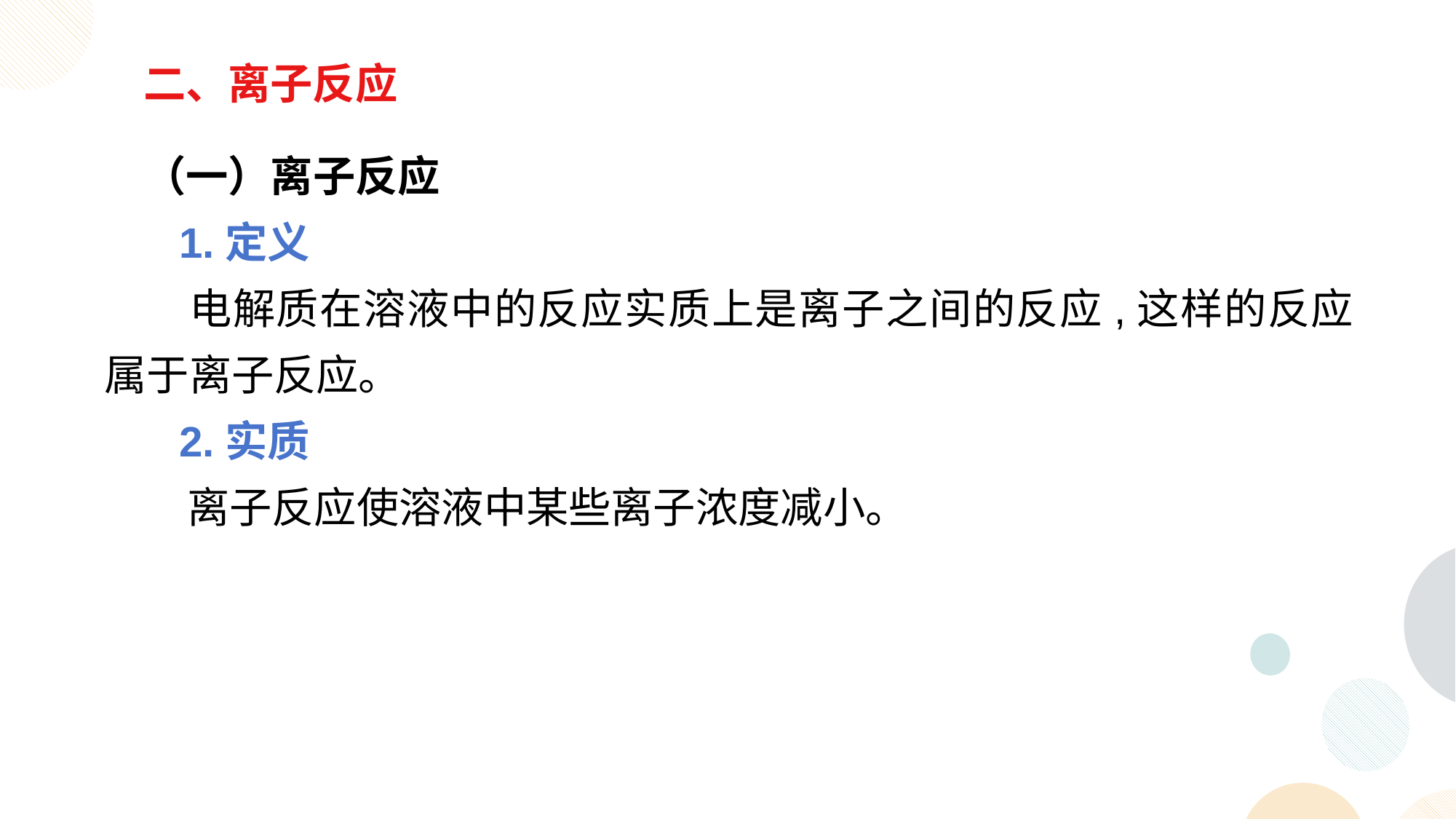

二、离子反应
   （一）离子反应
 1.定义
 电解质在溶液中的反应实质上是离子之间的反应,这样的反应属于离子反应。
 2.实质
 离子反应使溶液中某些离子浓度减小。